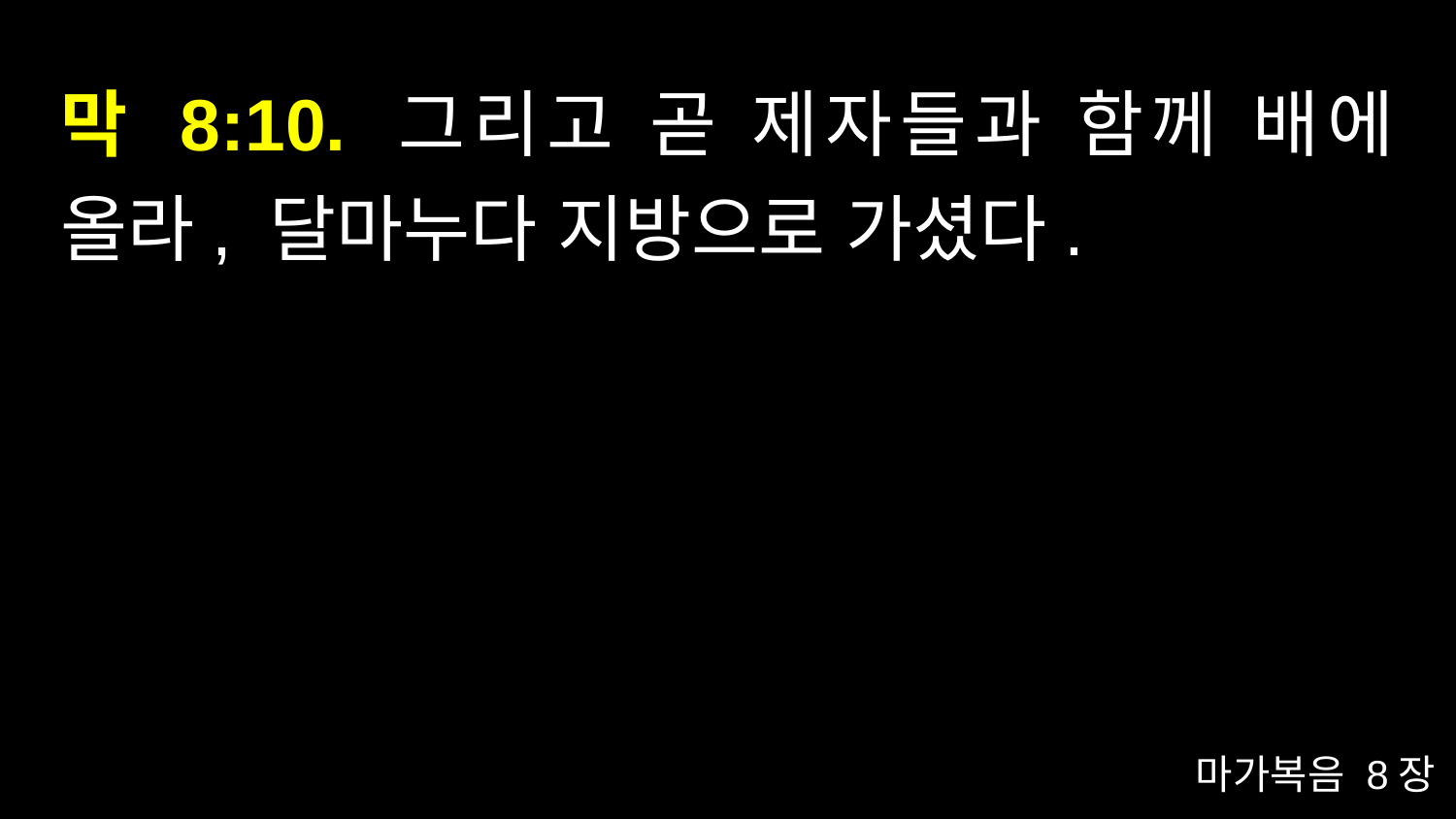

# 막 8:10. 그리고 곧 제자들과 함께 배에 올라, 달마누다 지방으로 가셨다.
마가복음 8장